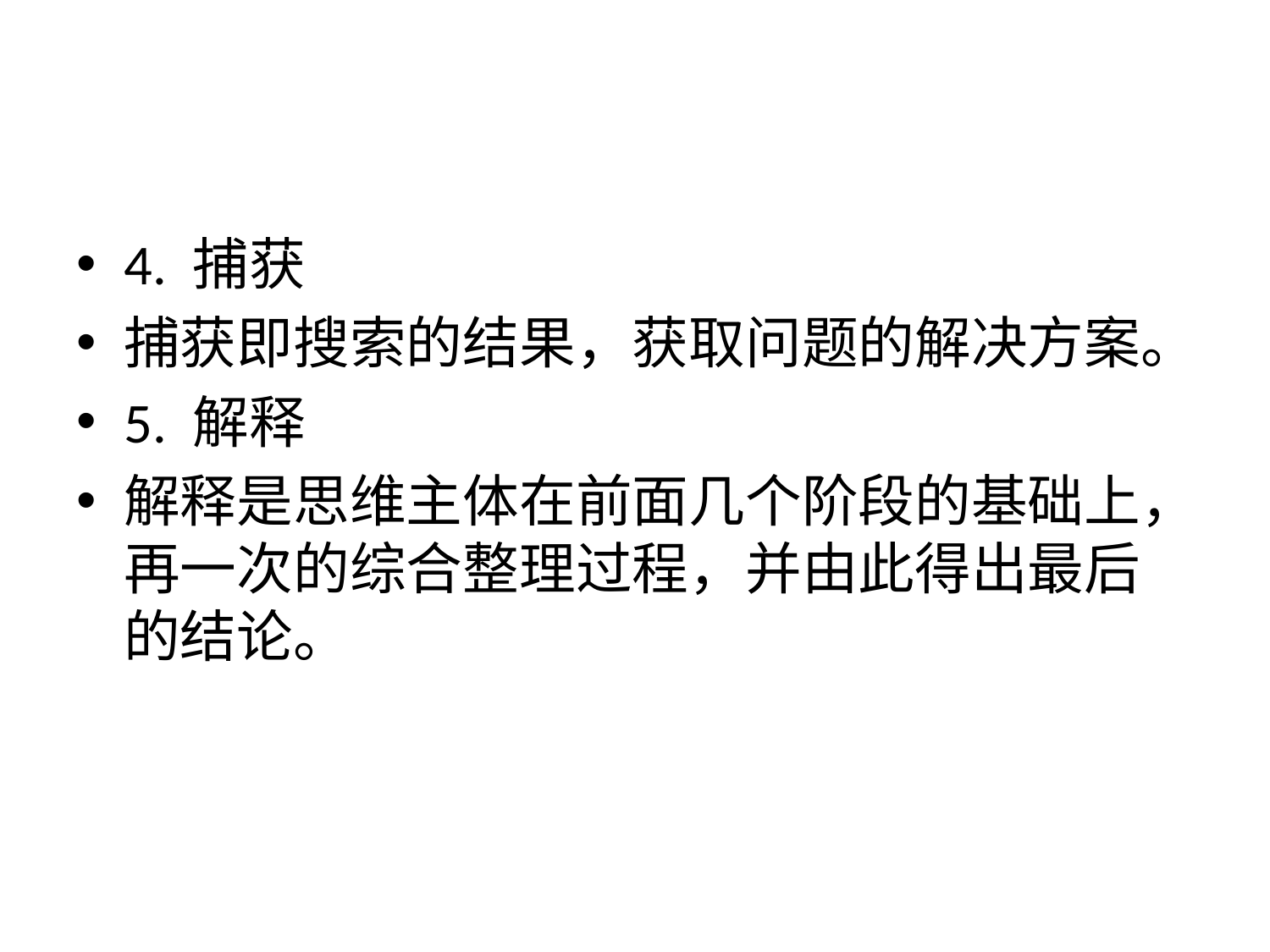

#
4. 捕获
捕获即搜索的结果，获取问题的解决方案。
5. 解释
解释是思维主体在前面几个阶段的基础上，再一次的综合整理过程，并由此得出最后的结论。